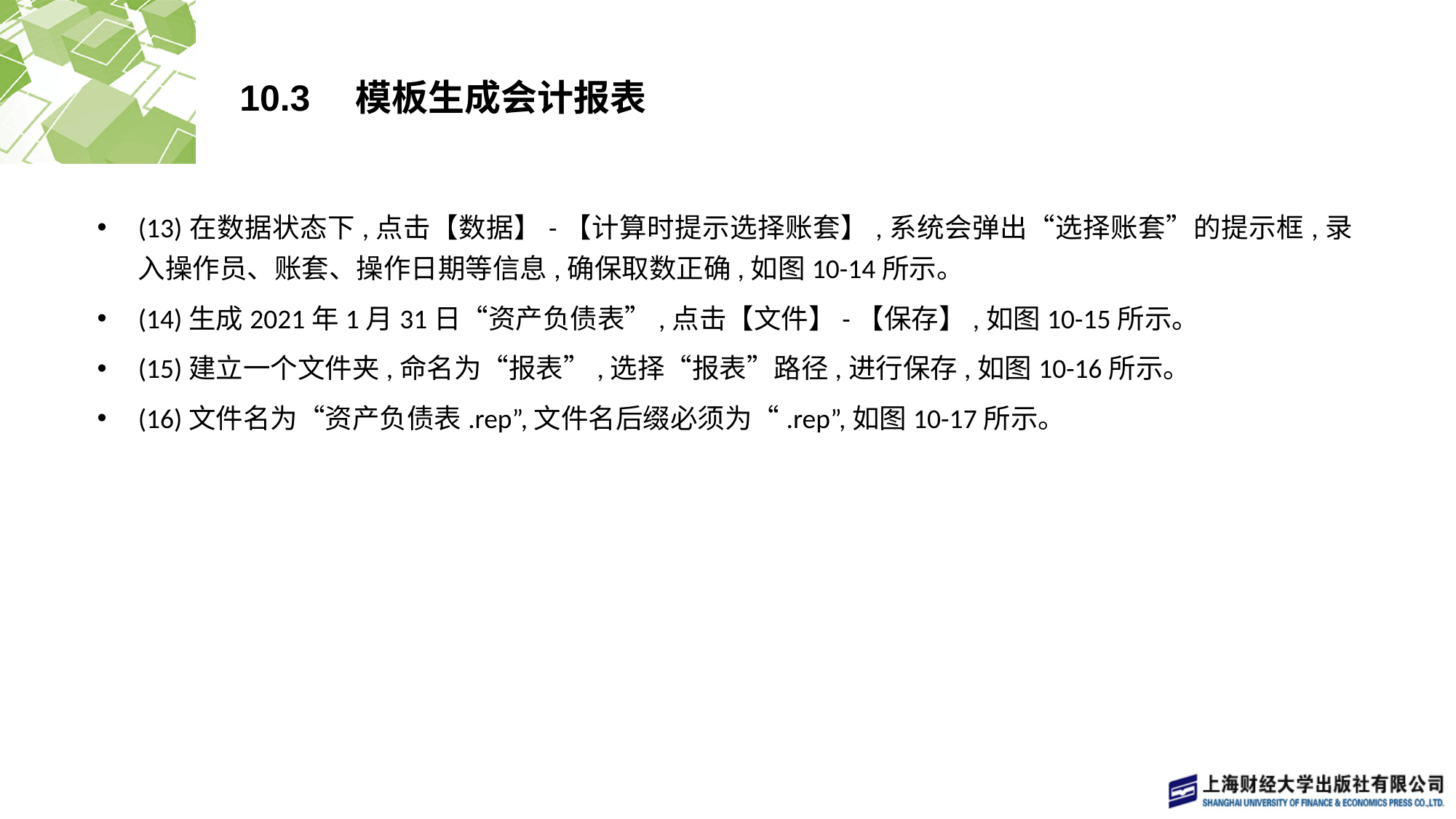

# 10.3　模板生成会计报表
(13)在数据状态下,点击【数据】-【计算时提示选择账套】,系统会弹出“选择账套”的提示框,录入操作员、账套、操作日期等信息,确保取数正确,如图10-14所示。
(14)生成2021年1月31日“资产负债表”,点击【文件】-【保存】,如图10-15所示。
(15)建立一个文件夹,命名为“报表”,选择“报表”路径,进行保存,如图10-16所示。
(16)文件名为“资产负债表.rep”,文件名后缀必须为“.rep”,如图10-17所示。